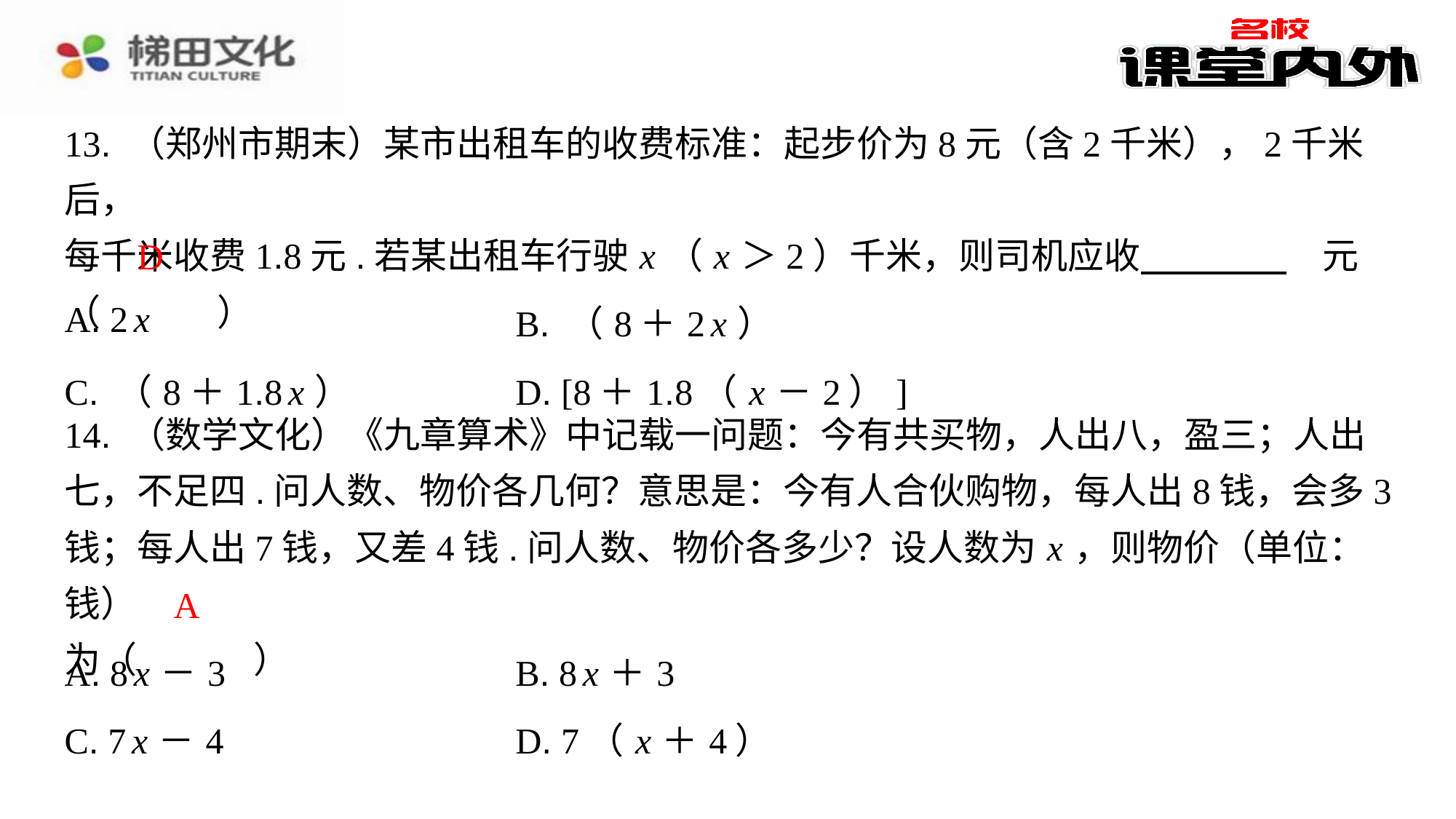

13. （郑州市期末）某市出租车的收费标准：起步价为8元（含2千米），2千米后，
每千米收费1.8元.若某出租车行驶 x （ x ＞2）千米，则司机应收 　　　　　元
（　D　）
D
| A. 2 x | B. （8＋2 x ） |
| --- | --- |
| C. （8＋1.8 x ） | D. [8＋1.8（ x －2）] |
14. （数学文化）《九章算术》中记载一问题：今有共买物，人出八，盈三；人出
七，不足四.问人数、物价各几何？意思是：今有人合伙购物，每人出8钱，会多3
钱；每人出7钱，又差4钱.问人数、物价各多少？设人数为 x ，则物价（单位：钱）
为（　A　）
A
| A. 8 x －3 | B. 8 x ＋3 |
| --- | --- |
| C. 7 x －4 | D. 7（ x ＋4） |